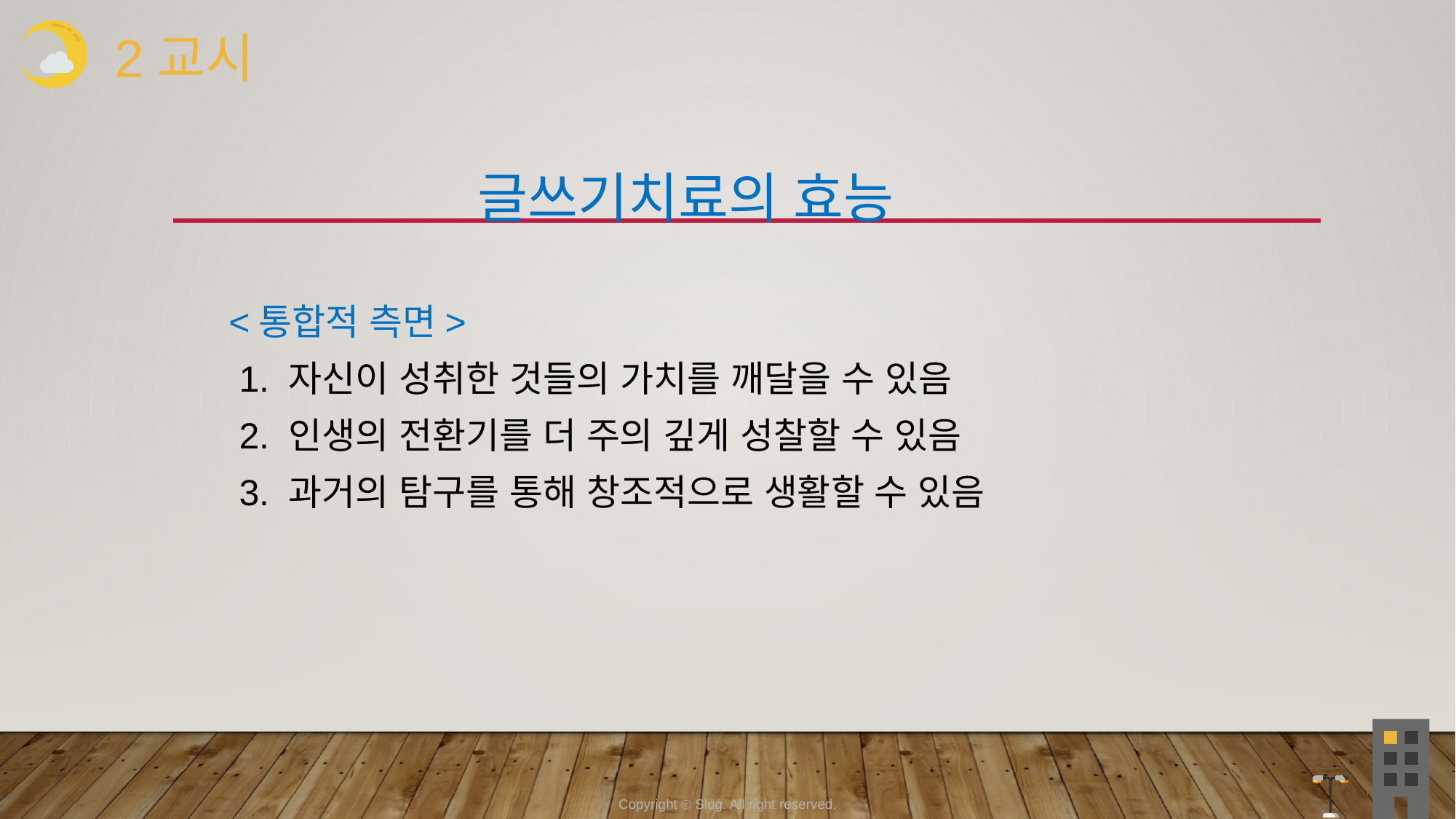

2교시

                     글쓰기치료의 효능

  <통합적 측면>
   1. 자신이 성취한 것들의 가치를 깨달을 수 있음
   2. 인생의 전환기를 더 주의 깊게 성찰할 수 있음
   3. 과거의 탐구를 통해 창조적으로 생활할 수 있음

Copyright ⓒ Slug. All right reserved.